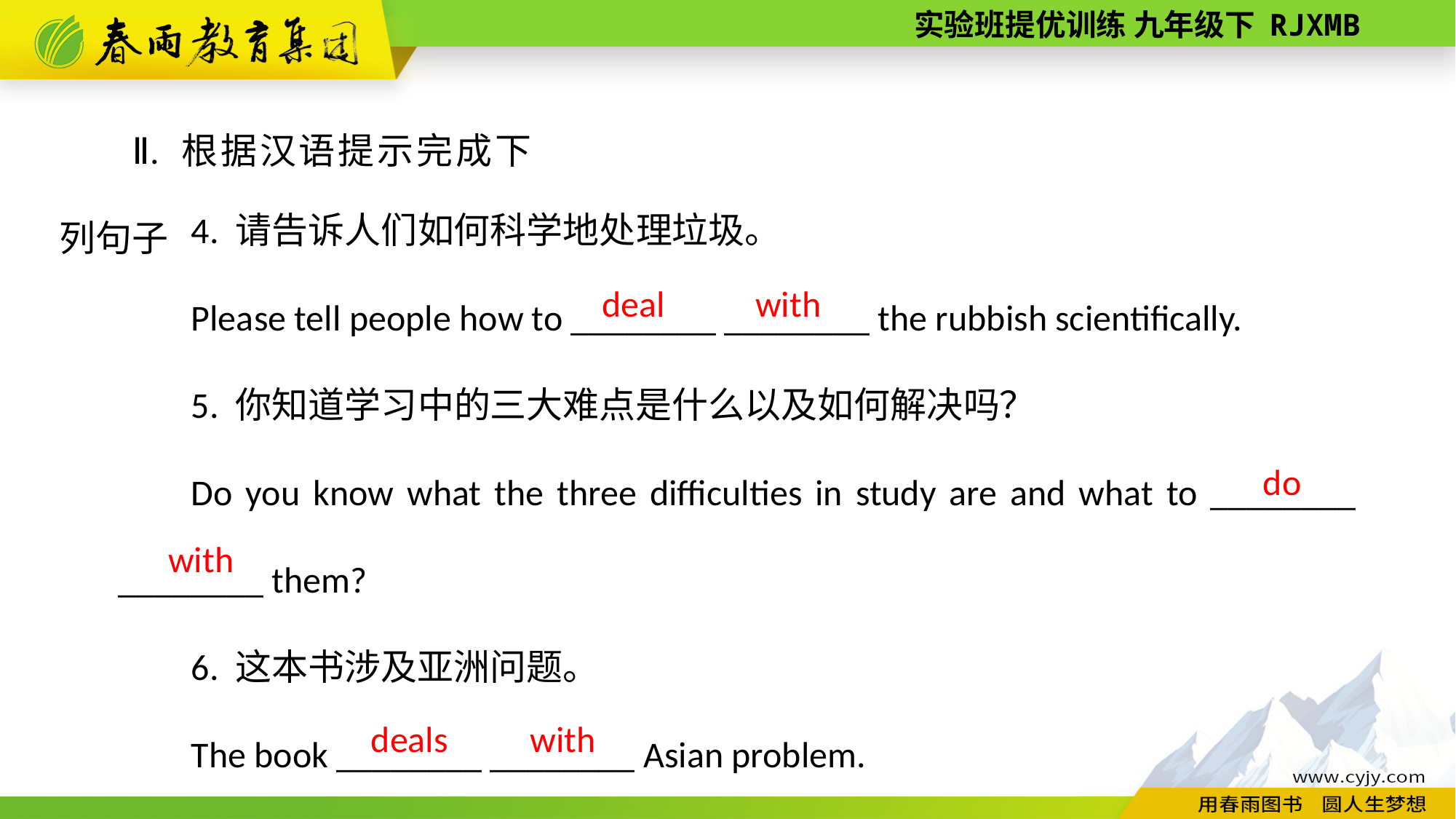

Ⅱ. 根据汉语提示完成下列句子
4. 请告诉人们如何科学地处理垃圾。
Please tell people how to ________ ________ the rubbish scientifically.
5. 你知道学习中的三大难点是什么以及如何解决吗？
Do you know what the three difficulties in study are and what to ________ ________ them?
6. 这本书涉及亚洲问题。
The book ________ ________ Asian problem.
deal           with
do
with
deals          with